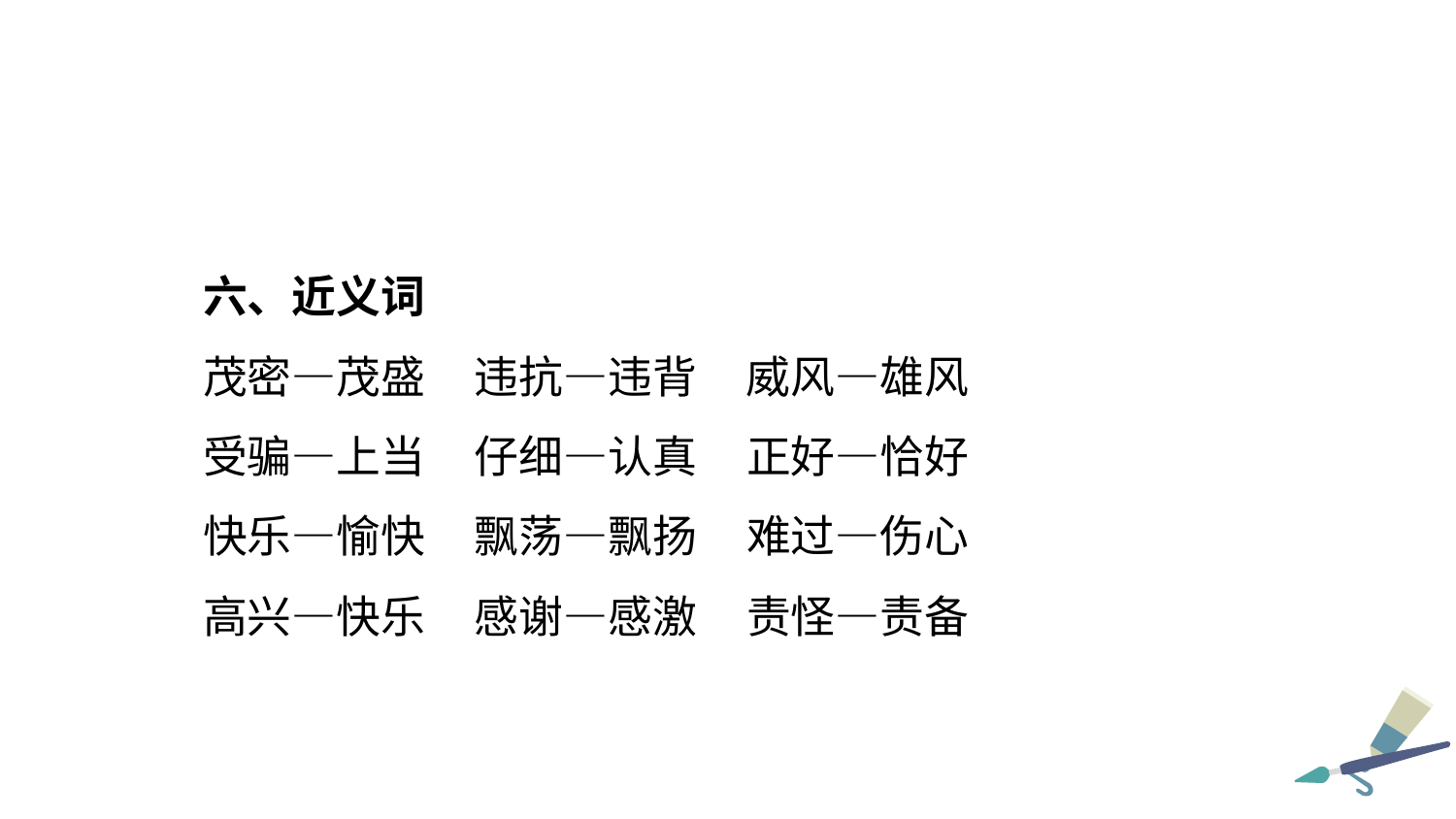

六、近义词
茂密—茂盛     违抗—违背     威风—雄风
受骗—上当     仔细—认真     正好—恰好
快乐—愉快     飘荡—飘扬     难过—伤心
高兴—快乐     感谢—感激     责怪—责备